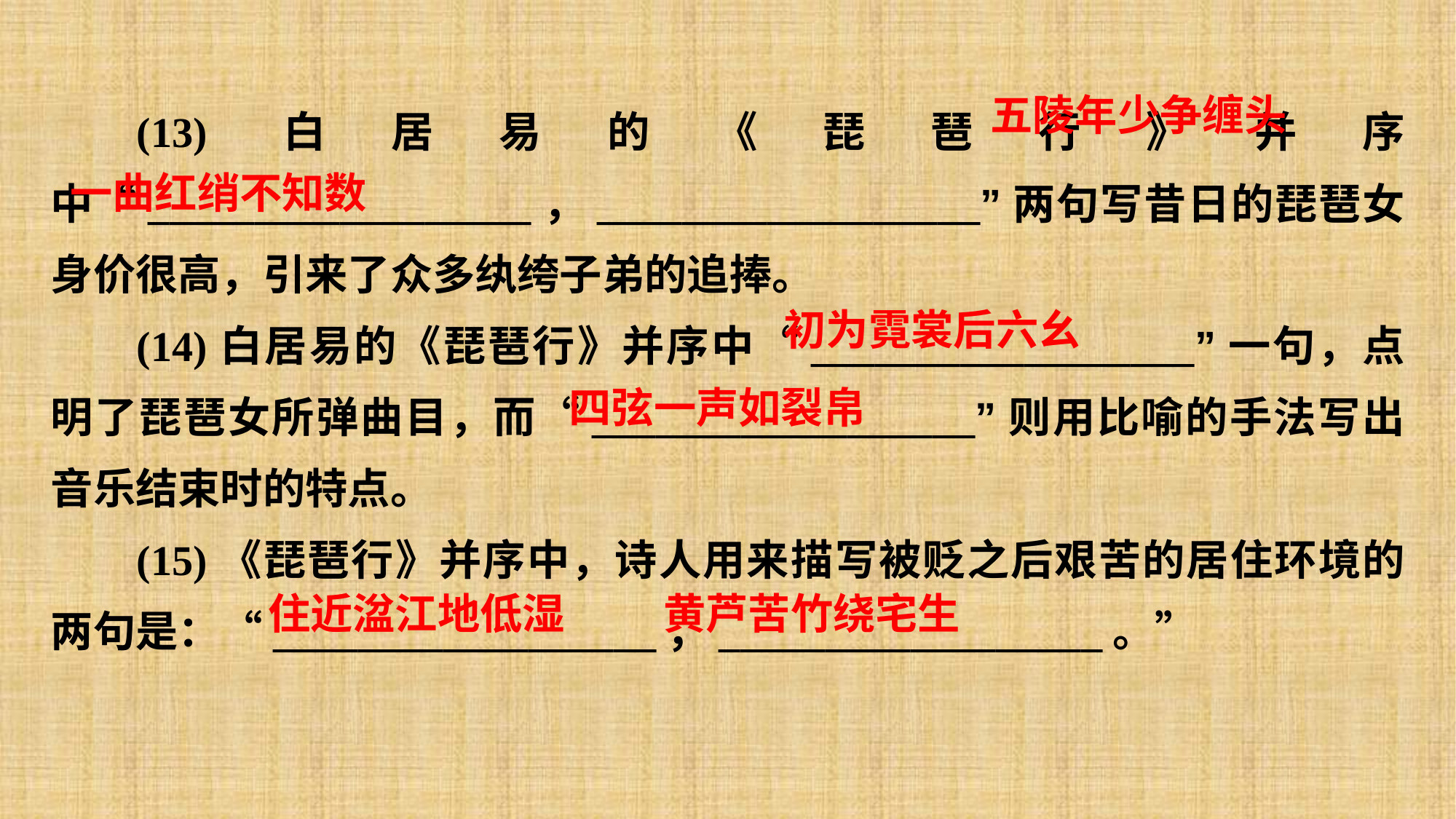

(13)白居易的《琵琶行》并序中“__________________，__________________”两句写昔日的琵琶女身价很高，引来了众多纨绔子弟的追捧。
(14)白居易的《琵琶行》并序中“__________________”一句，点明了琵琶女所弹曲目，而“__________________”则用比喻的手法写出音乐结束时的特点。
(15)《琵琶行》并序中，诗人用来描写被贬之后艰苦的居住环境的两句是：“__________________，__________________。”
五陵年少争缠头
一曲红绡不知数
初为霓裳后六幺
四弦一声如裂帛
住近湓江地低湿
黄芦苦竹绕宅生